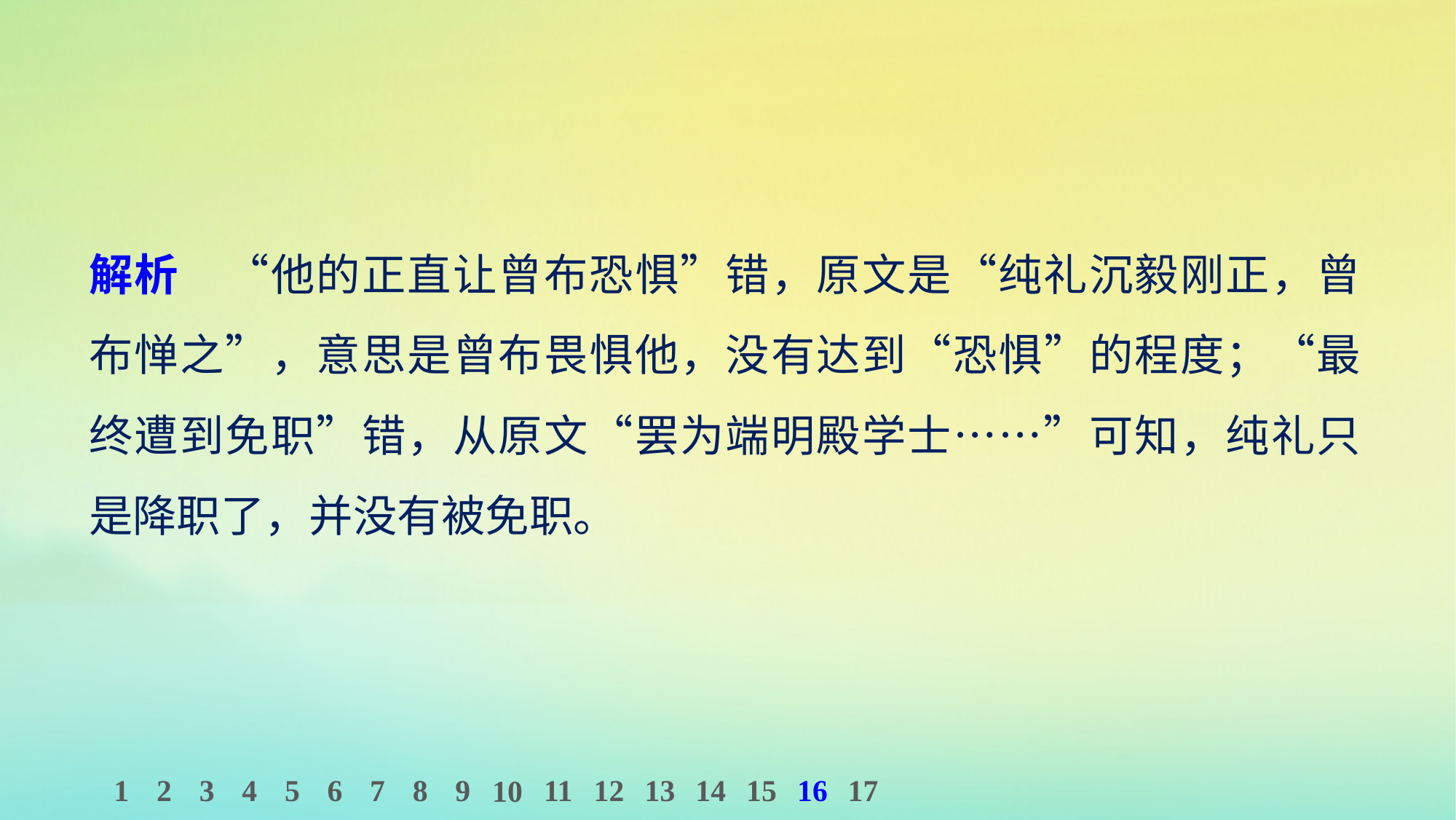

解析　“他的正直让曾布恐惧”错，原文是“纯礼沉毅刚正，曾布惮之”，意思是曾布畏惧他，没有达到“恐惧”的程度；“最终遭到免职”错，从原文“罢为端明殿学士……”可知，纯礼只是降职了，并没有被免职。
1
2
3
4
5
6
7
8
9
11
12
13
14
15
16
17
10